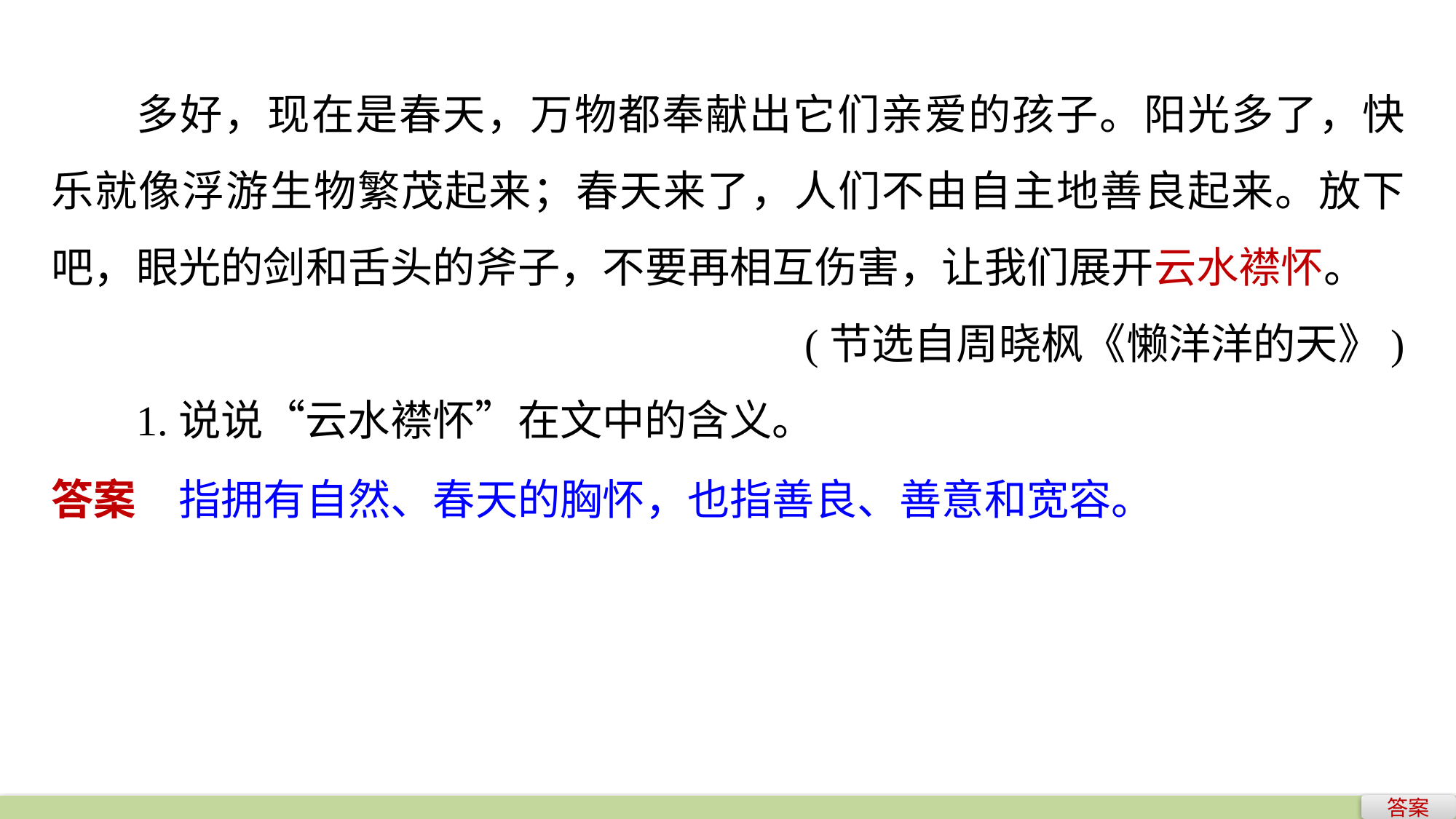

多好，现在是春天，万物都奉献出它们亲爱的孩子。阳光多了，快乐就像浮游生物繁茂起来；春天来了，人们不由自主地善良起来。放下吧，眼光的剑和舌头的斧子，不要再相互伤害，让我们展开云水襟怀。
(节选自周晓枫《懒洋洋的天》)
1.说说“云水襟怀”在文中的含义。
答案　指拥有自然、春天的胸怀，也指善良、善意和宽容。
答案